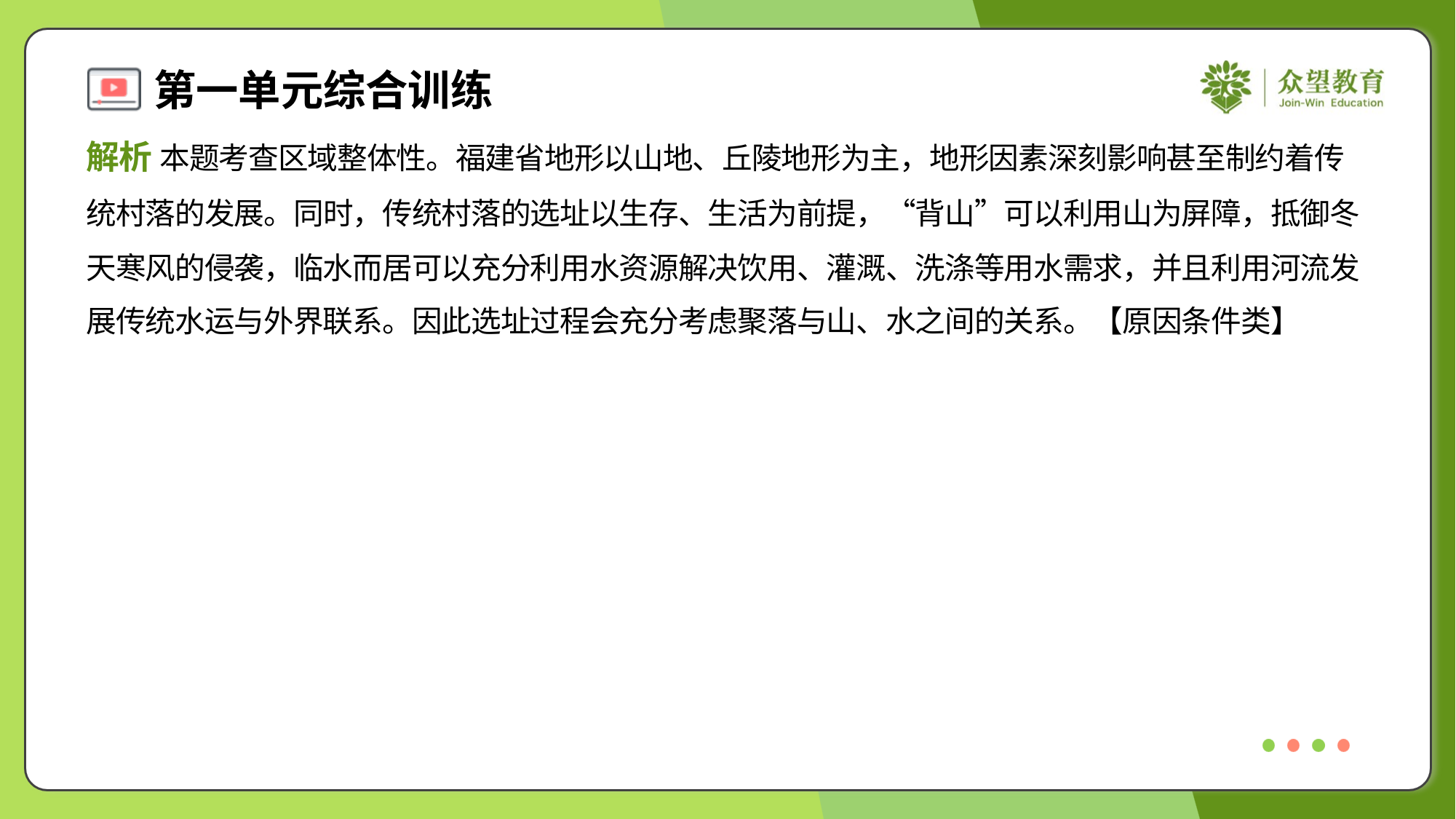

解析 本题考查区域整体性。福建省地形以山地、丘陵地形为主，地形因素深刻影响甚至制约着传
统村落的发展。同时，传统村落的选址以生存、生活为前提，“背山”可以利用山为屏障，抵御冬
天寒风的侵袭，临水而居可以充分利用水资源解决饮用、灌溉、洗涤等用水需求，并且利用河流发
展传统水运与外界联系。因此选址过程会充分考虑聚落与山、水之间的关系。【原因条件类】